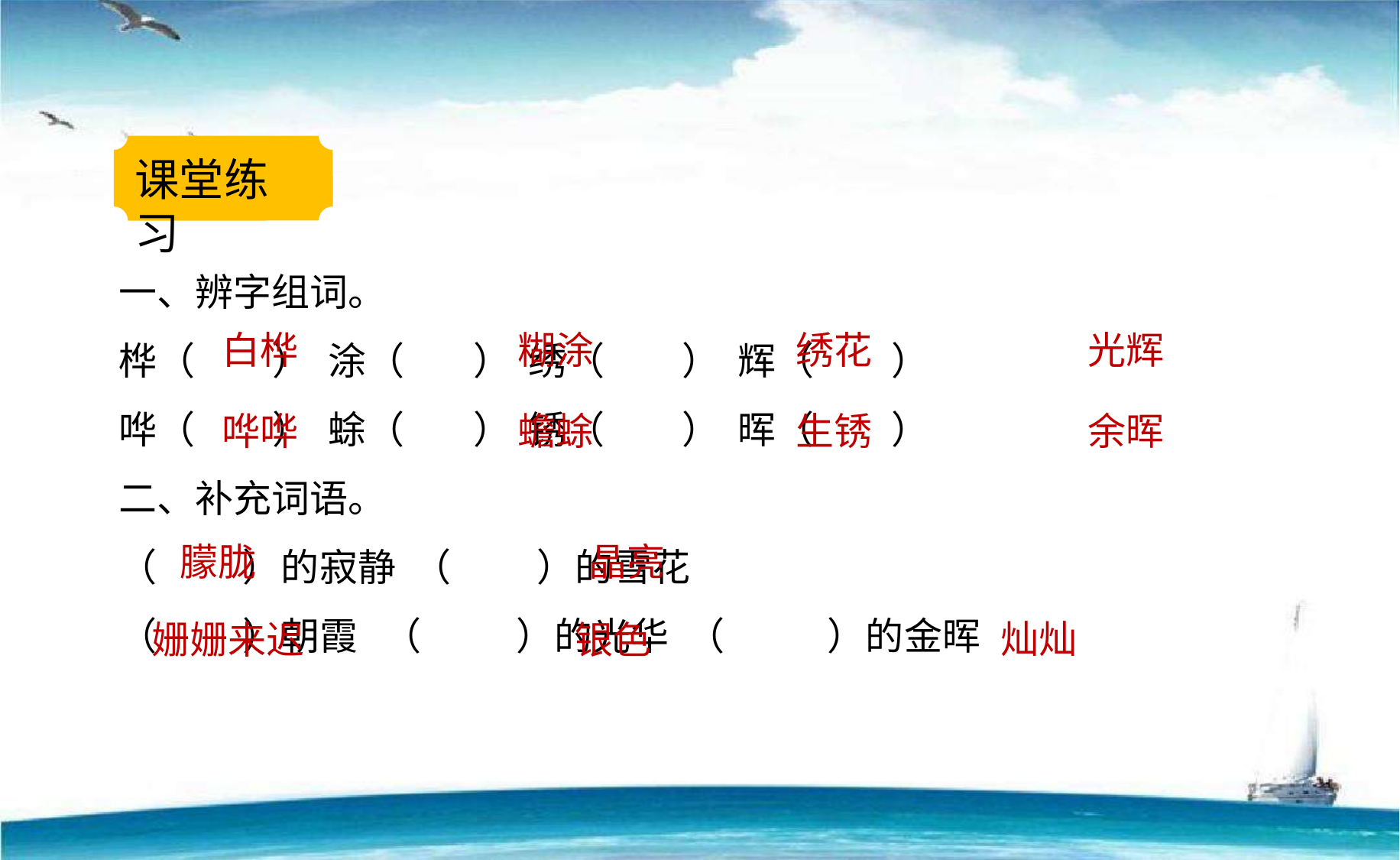

课堂练习
一、辨字组词。
桦（         ）  涂（        ）  绣（         ）  辉（         ）
哗（         ）  蜍（        ）  锈（         ）  晖（         ）
二、补充词语。
（          ）的寂静  （          ）的雪花
（          ）朝霞   （           ）的光华  （            ）的金晖
白桦
糊涂
绣花
光辉
哗哗
蟾蜍
生锈
余晖
朦胧
晶亮
灿灿
姗姗来迟
银色